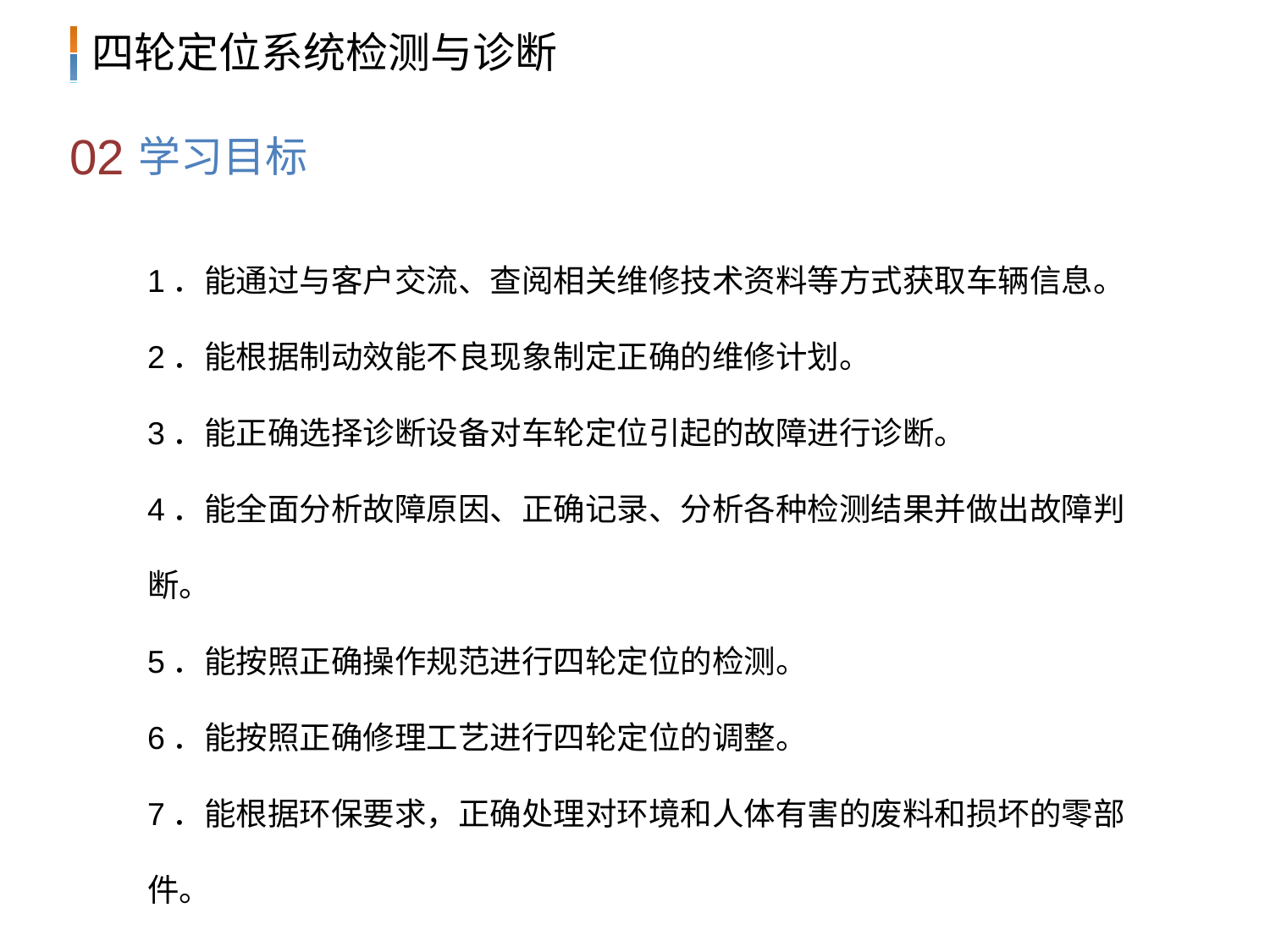

02
学习目标
1．能通过与客户交流、查阅相关维修技术资料等方式获取车辆信息。
2．能根据制动效能不良现象制定正确的维修计划。
3．能正确选择诊断设备对车轮定位引起的故障进行诊断。
4．能全面分析故障原因、正确记录、分析各种检测结果并做出故障判断。
5．能按照正确操作规范进行四轮定位的检测。
6．能按照正确修理工艺进行四轮定位的调整。
7．能根据环保要求，正确处理对环境和人体有害的废料和损坏的零部件。